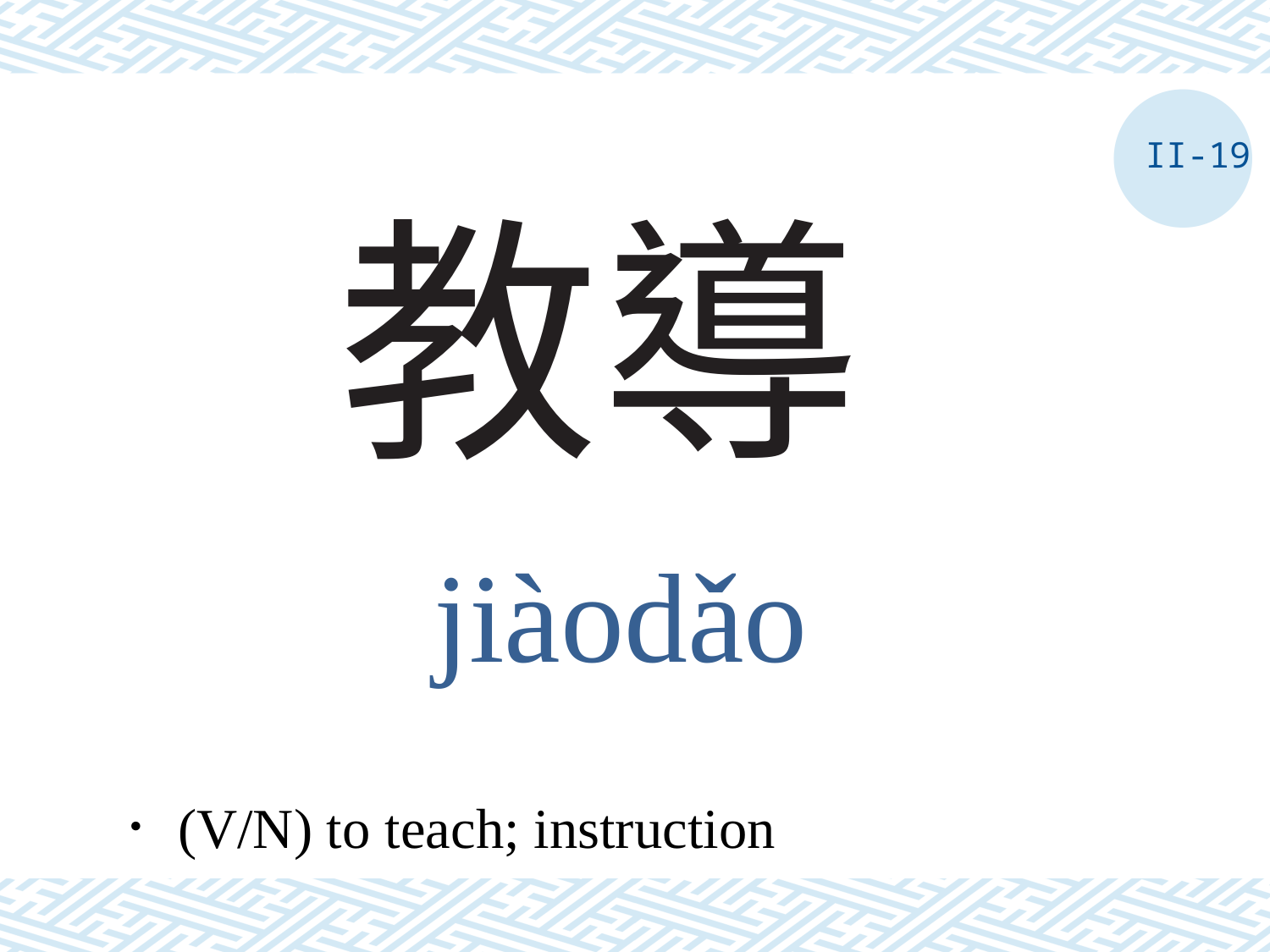

II-19

# 教導
jiàodǎo
．(V/N) to teach; instruction